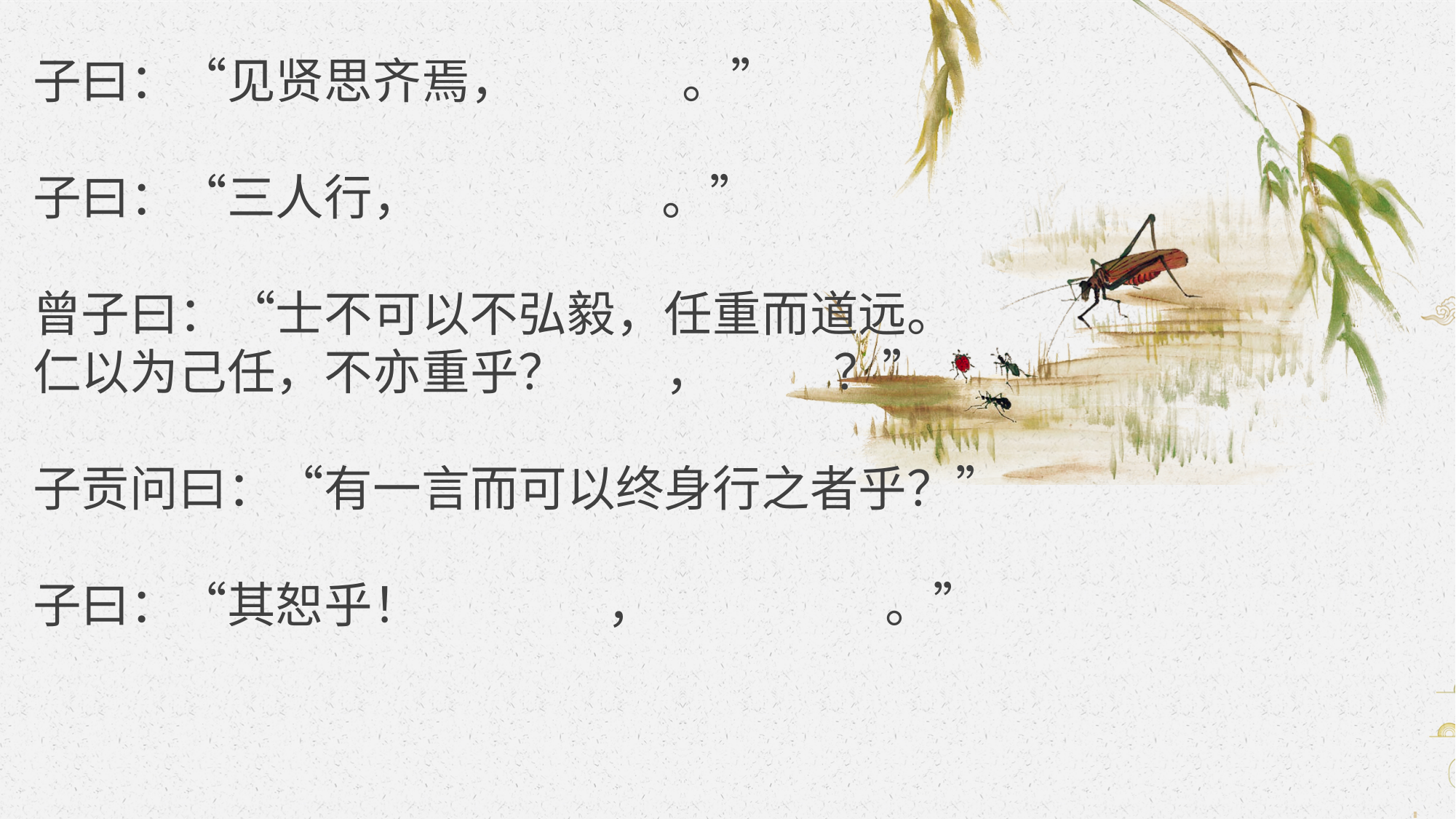

子曰：“见贤思齐焉，               。”

子曰：“三人行，                      。”

曾子曰：“士不可以不弘毅，任重而道远。
仁以为己任，不亦重乎？         ，           ？”

子贡问曰：“有一言而可以终身行之者乎？”

子曰：“其恕乎！                 ，                     。”